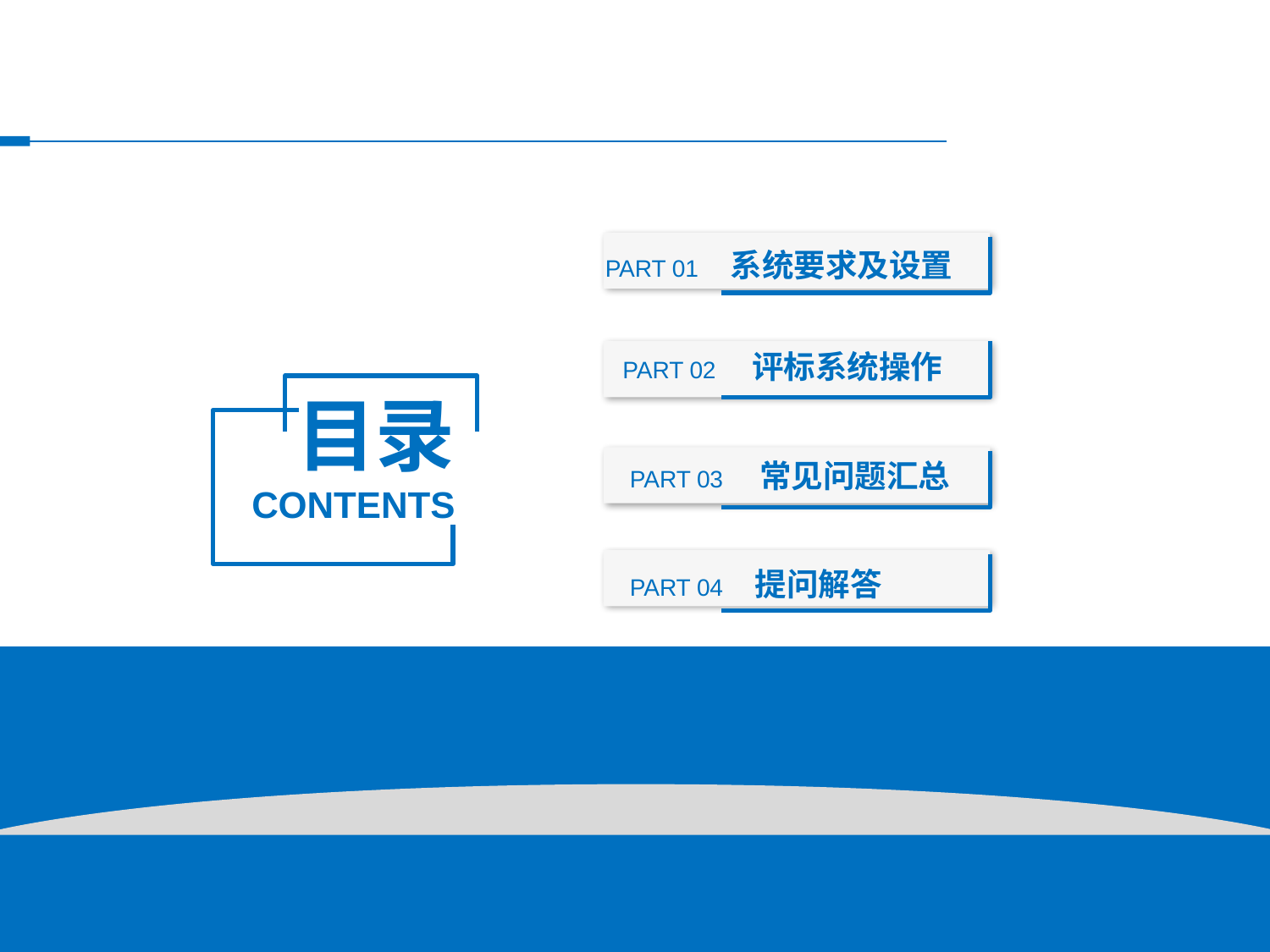

PART 01    系统要求及设置

PART 02    评标系统操作

目录
CONTENTS

PART 03    常见问题汇总

PART 04    提问解答